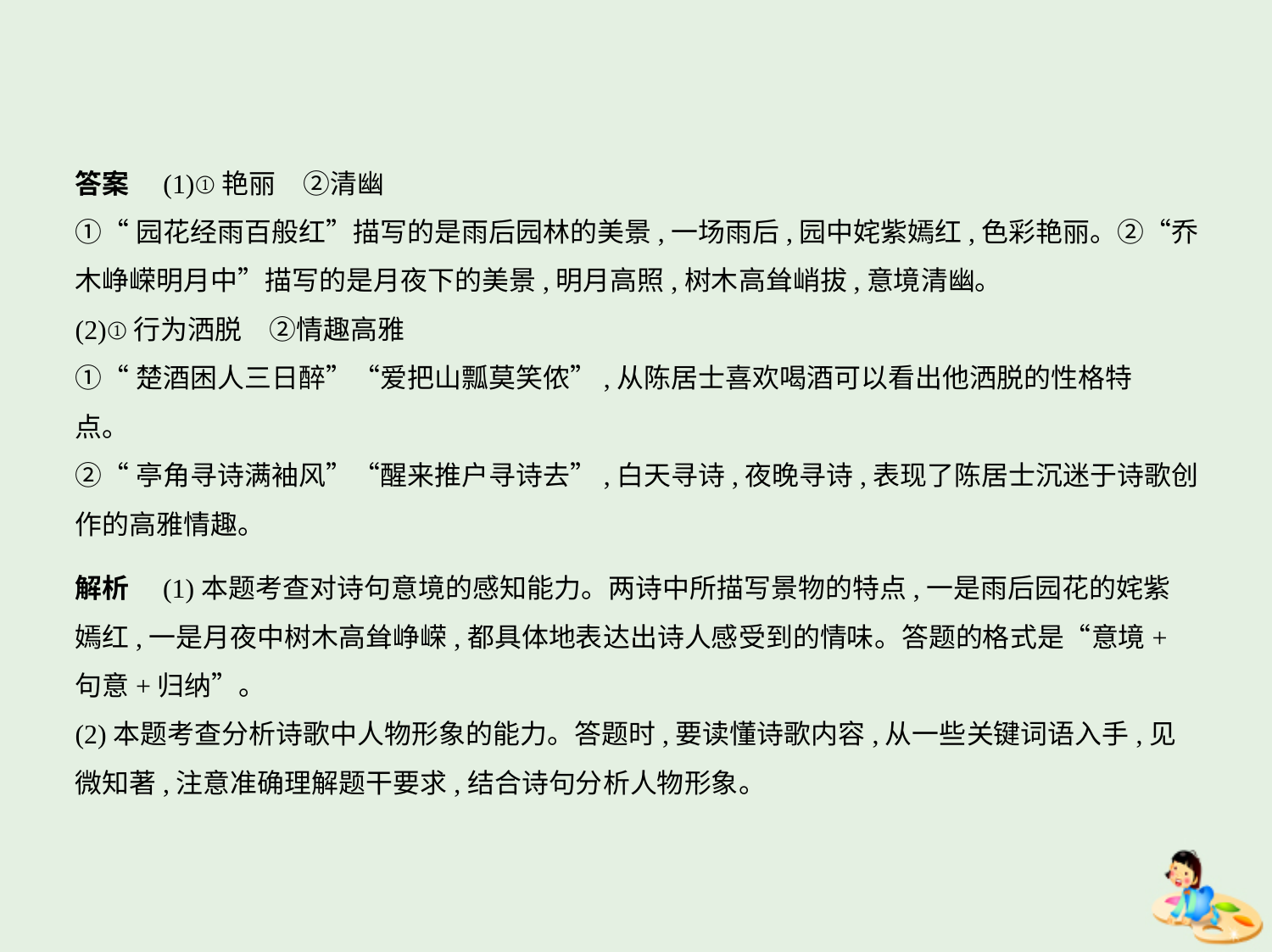

答案　(1)①艳丽　②清幽
①“园花经雨百般红”描写的是雨后园林的美景,一场雨后,园中姹紫嫣红,色彩艳丽。②“乔
木峥嵘明月中”描写的是月夜下的美景,明月高照,树木高耸峭拔,意境清幽。
(2)①行为洒脱　②情趣高雅
①“楚酒困人三日醉”“爱把山瓢莫笑侬”,从陈居士喜欢喝酒可以看出他洒脱的性格特
点。
②“亭角寻诗满袖风”“醒来推户寻诗去”,白天寻诗,夜晚寻诗,表现了陈居士沉迷于诗歌创
作的高雅情趣。
解析　(1)本题考查对诗句意境的感知能力。两诗中所描写景物的特点,一是雨后园花的姹紫
嫣红,一是月夜中树木高耸峥嵘,都具体地表达出诗人感受到的情味。答题的格式是“意境+
句意+归纳”。
(2)本题考查分析诗歌中人物形象的能力。答题时,要读懂诗歌内容,从一些关键词语入手,见
微知著,注意准确理解题干要求,结合诗句分析人物形象。